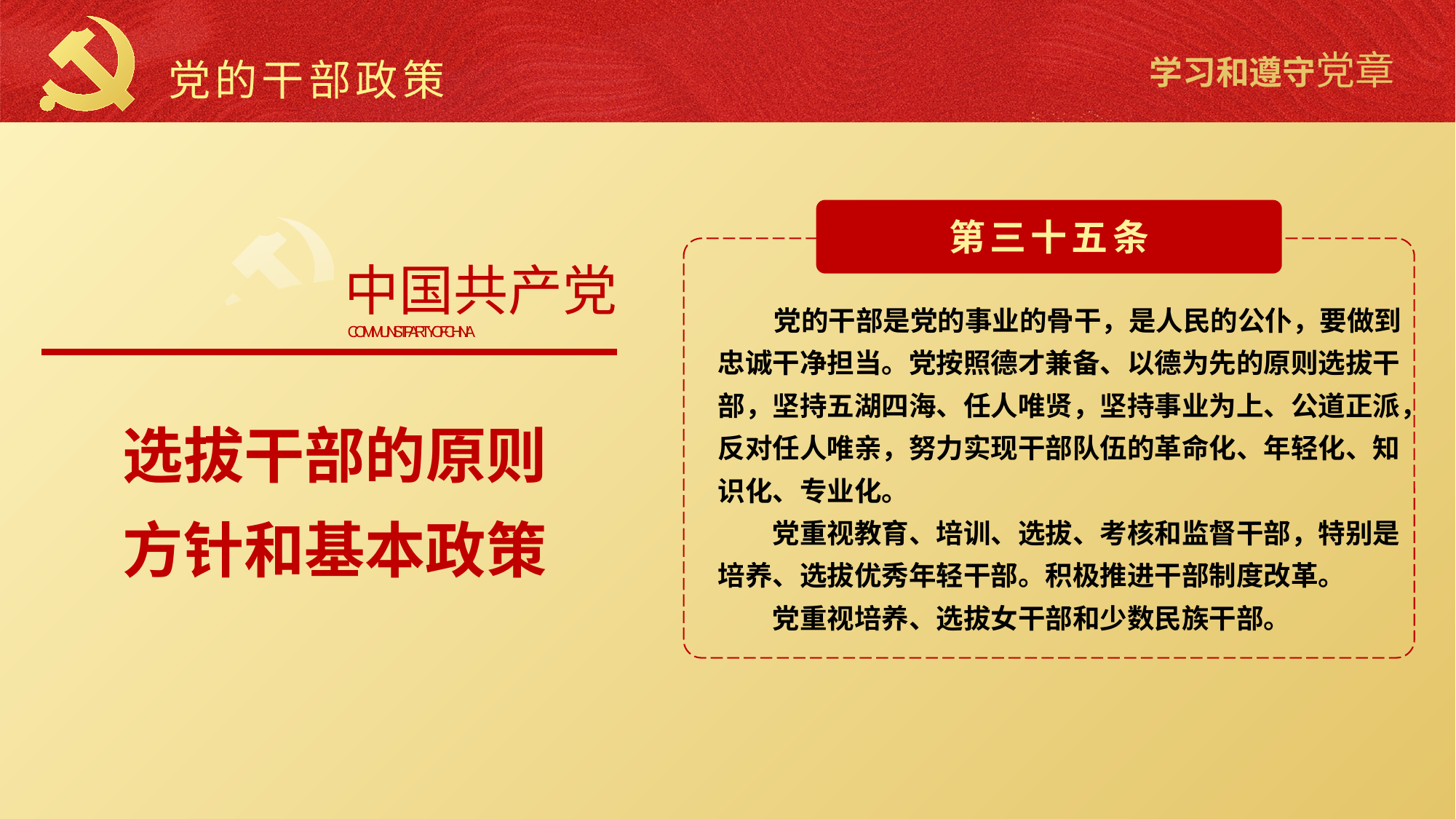

党的干部政策

第三十五条

        党的干部是党的事业的骨干，是人民的公仆，要做到忠诚干净担当。党按照德才兼备、以德为先的原则选拔干部，坚持五湖四海、任人唯贤，坚持事业为上、公道正派，反对任人唯亲，努力实现干部队伍的革命化、年轻化、知识化、专业化。
　　党重视教育、培训、选拔、考核和监督干部，特别是培养、选拔优秀年轻干部。积极推进干部制度改革。
　　党重视培养、选拔女干部和少数民族干部。

中国共产党
COMMUNIST PARTY OF CHINA

选拔干部的原则方针和基本政策